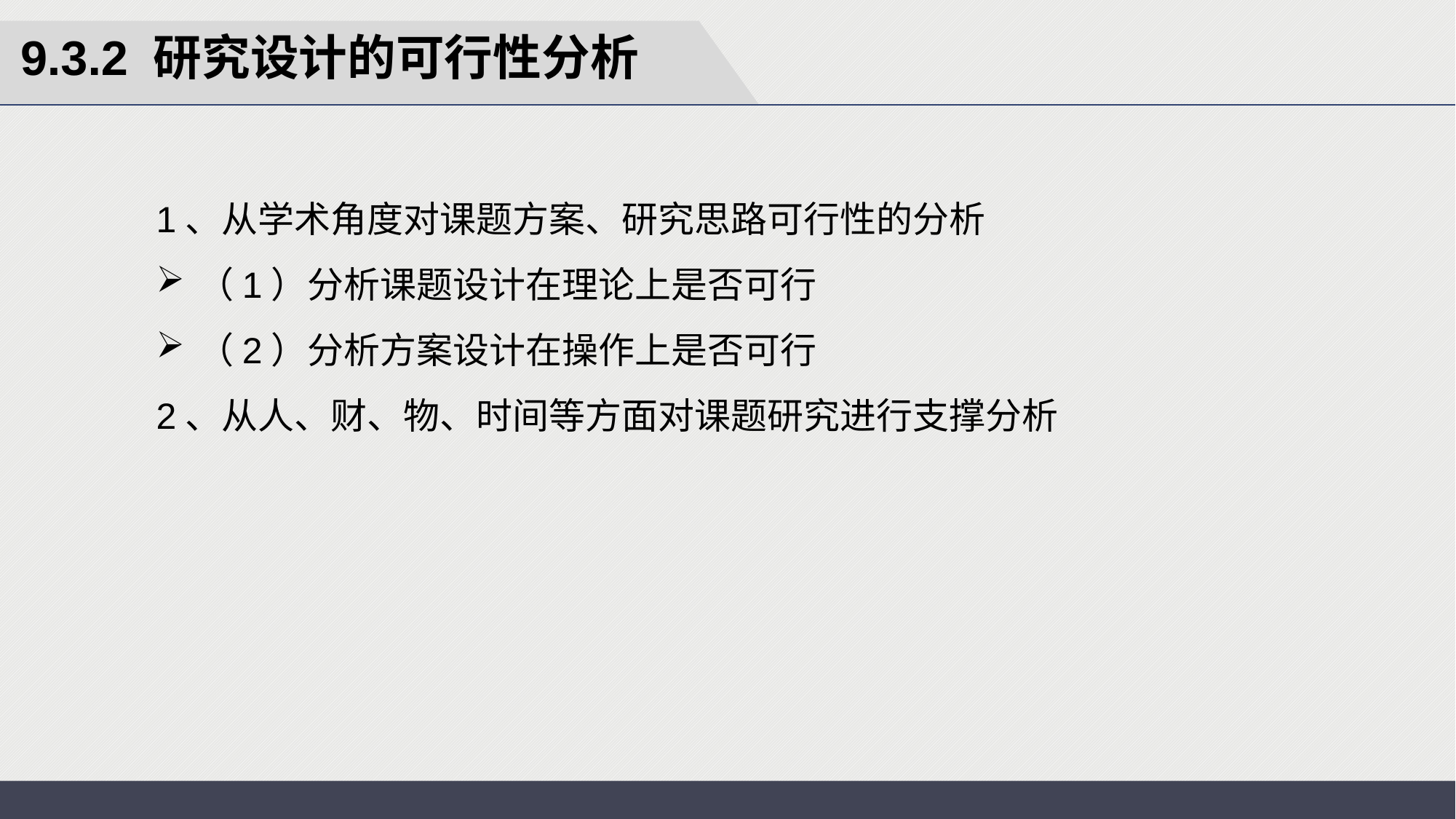

9.3.2 研究设计的可行性分析
1、从学术角度对课题方案、研究思路可行性的分析
（1）分析课题设计在理论上是否可行
（2）分析方案设计在操作上是否可行
2、从人、财、物、时间等方面对课题研究进行支撑分析